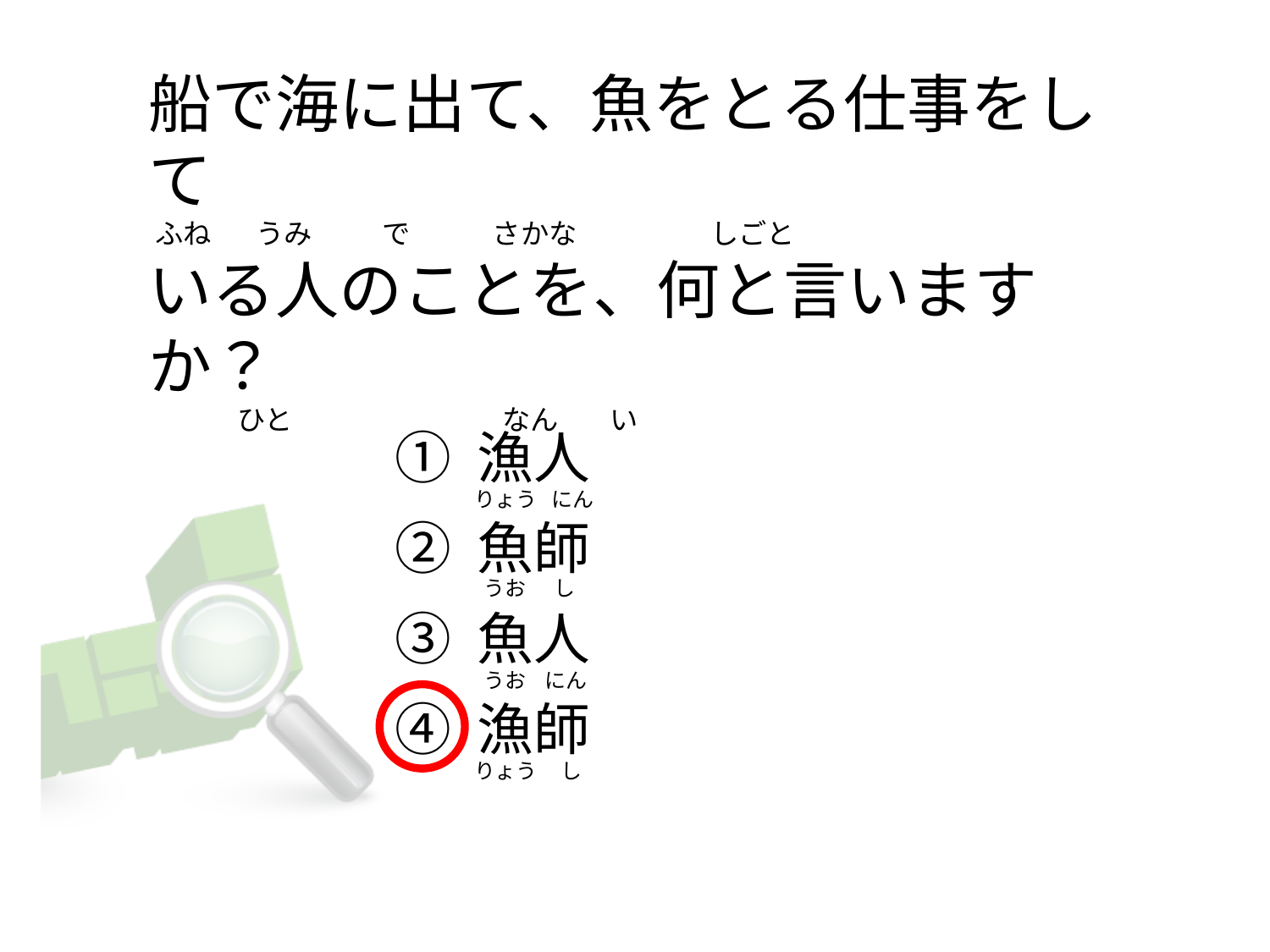

# 船で海に出て、魚をとる仕事をして  ふね       うみ           で             さかな                     しごと いる人のことを、何と言いますか？               ひと                                 なん        い
① 漁人
② 魚師
③ 魚人
④ 漁師
りょう   にん
 うお      し
 うお    にん

りょう     し